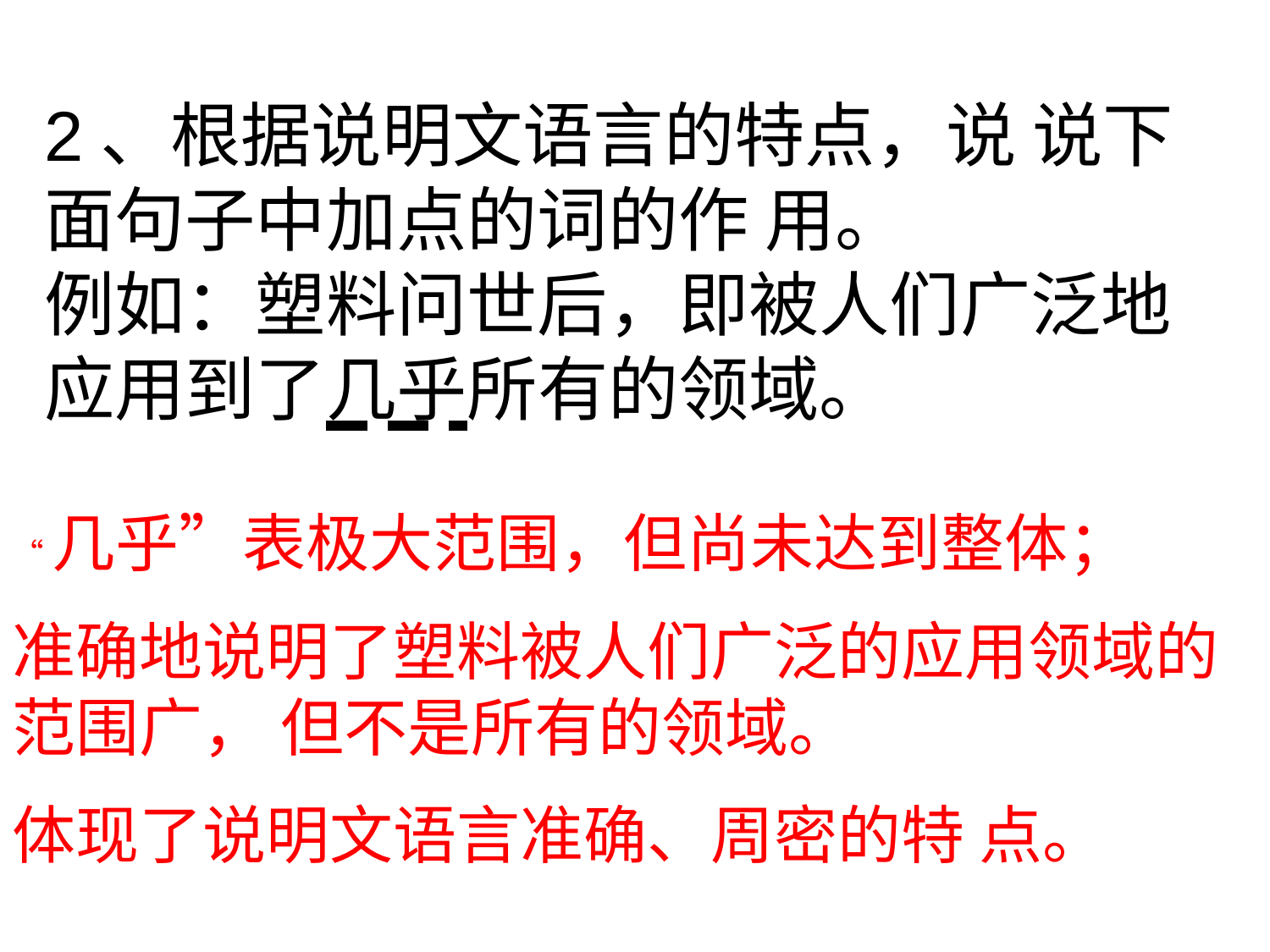

2、根据说明文语言的特点，说 说下面句子中加点的词的作 用。
例如：塑料问世后，即被人们广泛地应用到了几乎所有的领域。
“几乎”表极大范围，但尚未达到整体；
准确地说明了塑料被人们广泛的应用领域的范围广， 但不是所有的领域。
体现了说明文语言准确、周密的特 点。